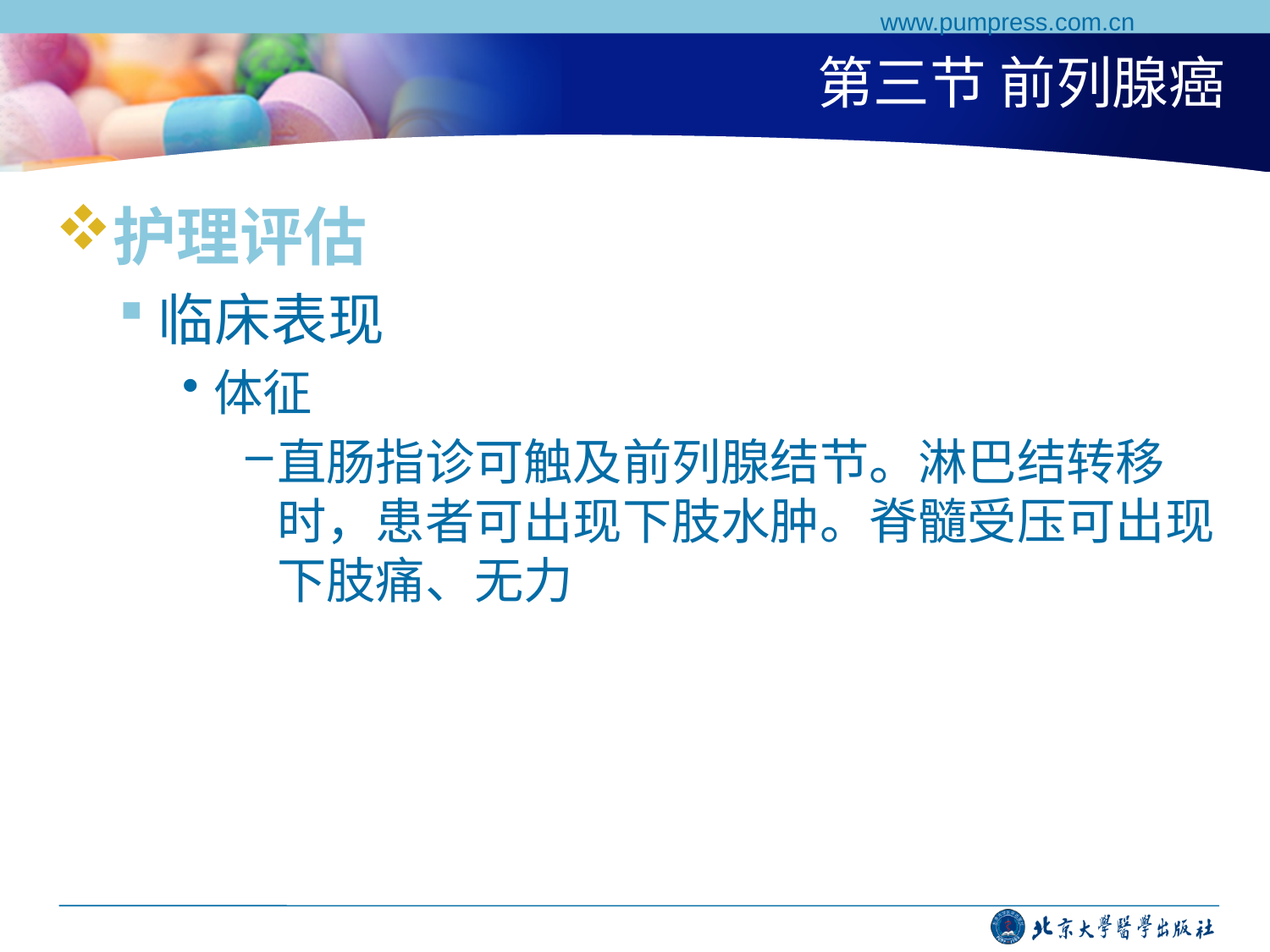

www.pumpress.com.cn
# 第三节 前列腺癌
护理评估
临床表现
体征
直肠指诊可触及前列腺结节。淋巴结转移时，患者可出现下肢水肿。脊髓受压可出现下肢痛、无力